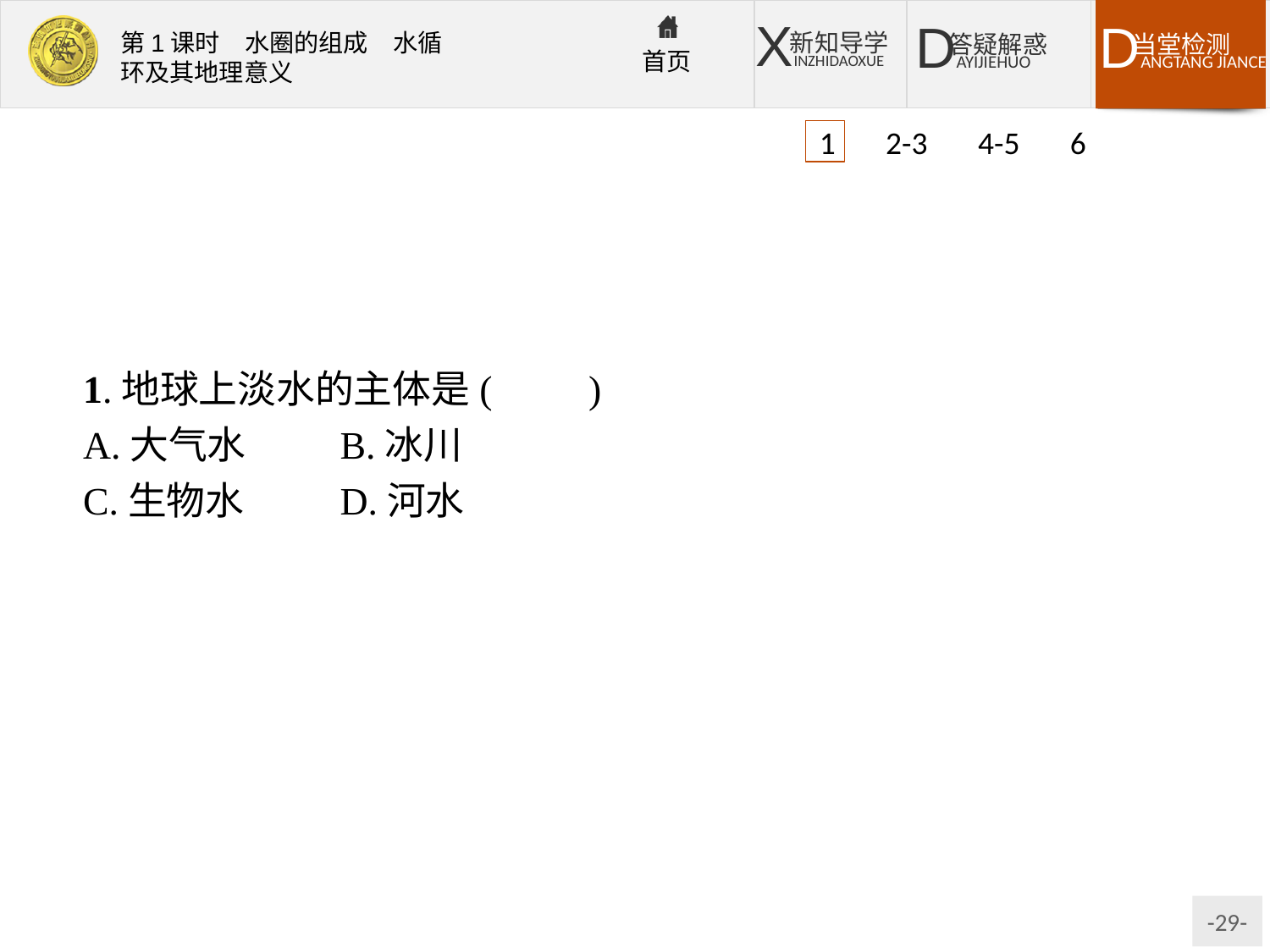

1       2-3       4-5       6

1.地球上淡水的主体是(　　)
A.大气水	B.冰川
C.生物水	D.河水
解析:冰川约占世界淡水总量的68.72%,是地球上淡水的主体。
答案:B